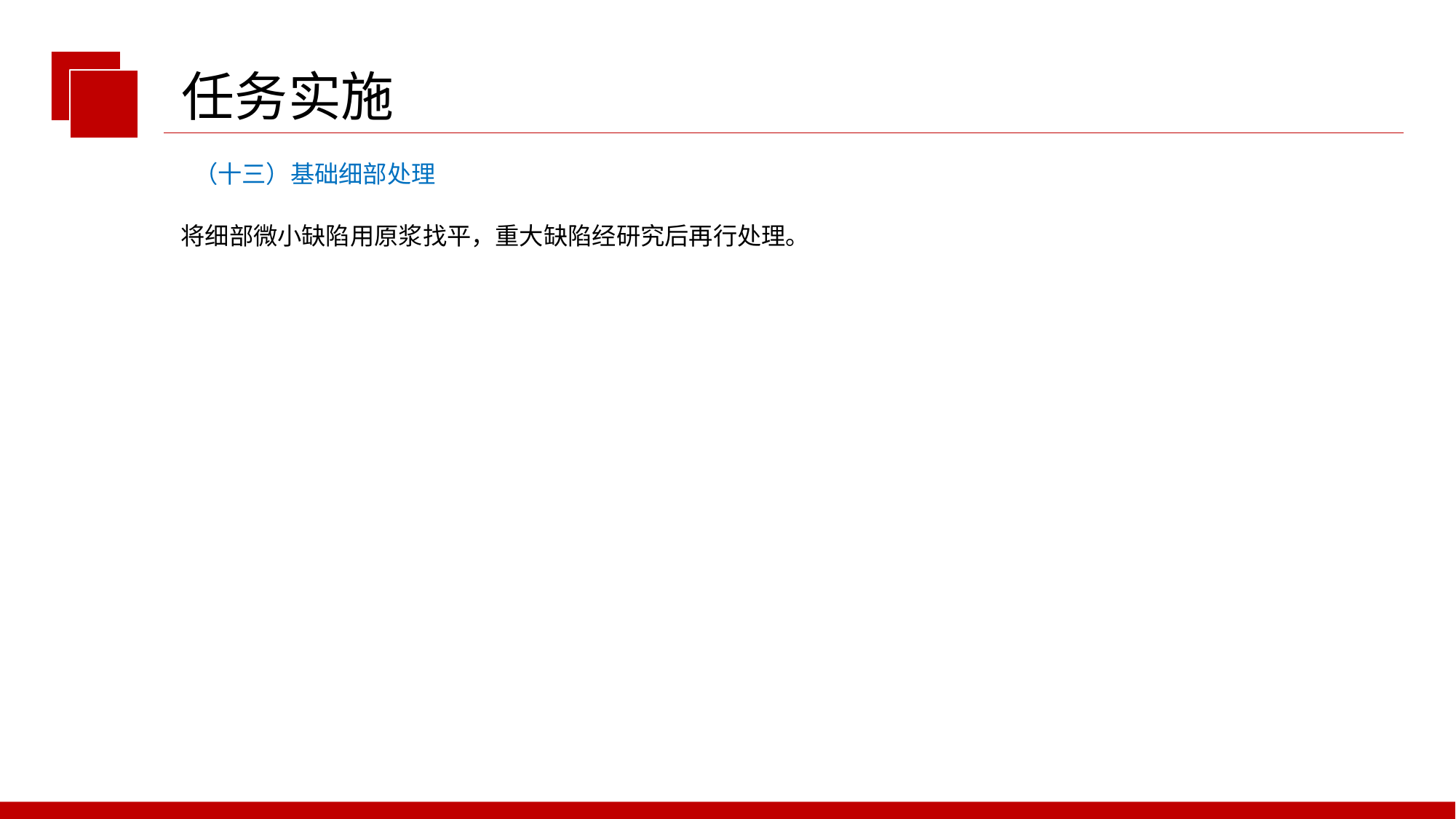

任务实施
（十三）基础细部处理
将细部微小缺陷用原浆找平，重大缺陷经研究后再行处理。